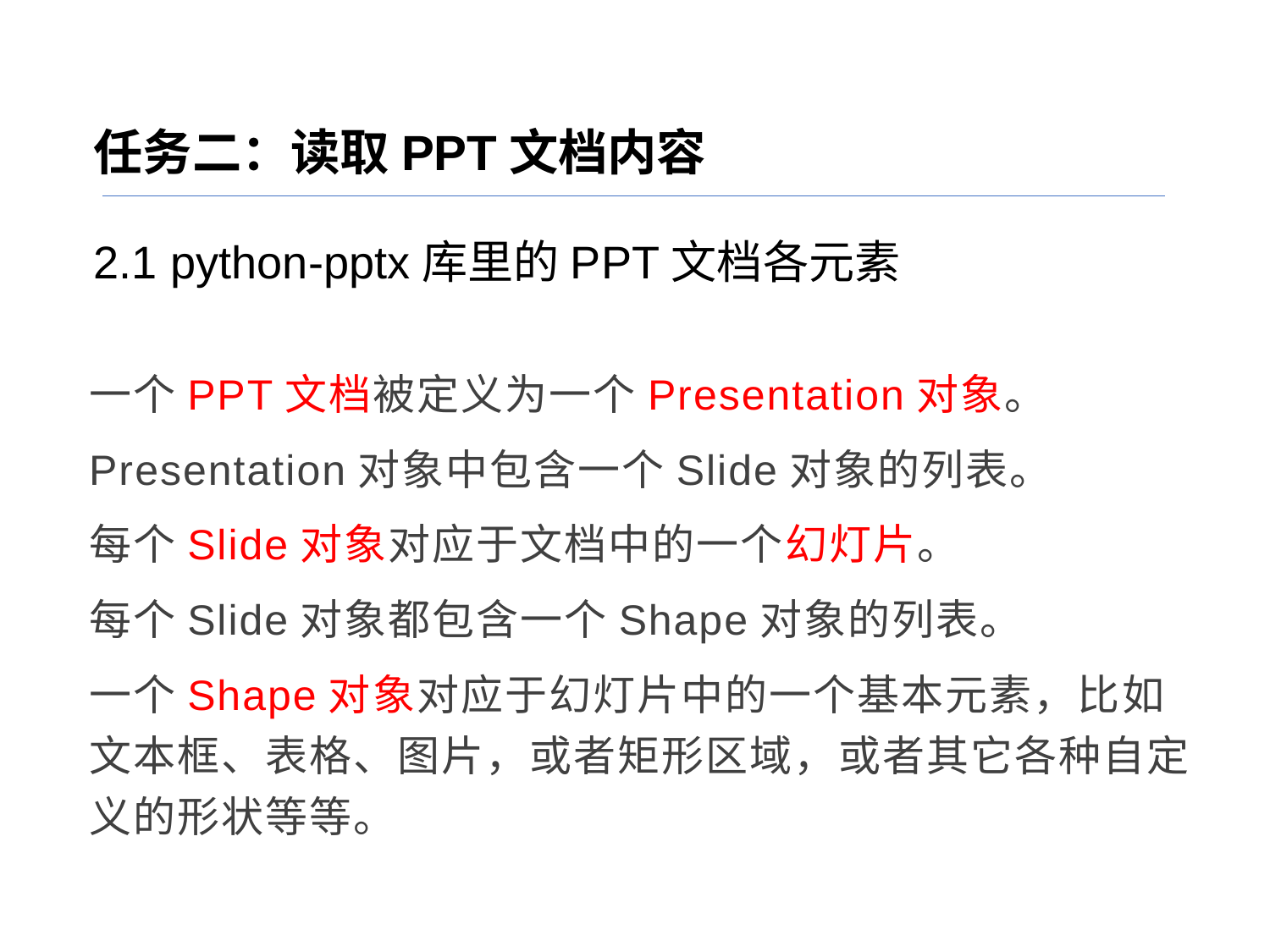

任务二：读取PPT文档内容
2.1 python-pptx库里的PPT文档各元素
一个PPT文档被定义为一个Presentation对象。
Presentation对象中包含一个Slide对象的列表。
每个Slide对象对应于文档中的一个幻灯片。
每个Slide对象都包含一个Shape对象的列表。
一个Shape对象对应于幻灯片中的一个基本元素，比如文本框、表格、图片，或者矩形区域，或者其它各种自定义的形状等等。